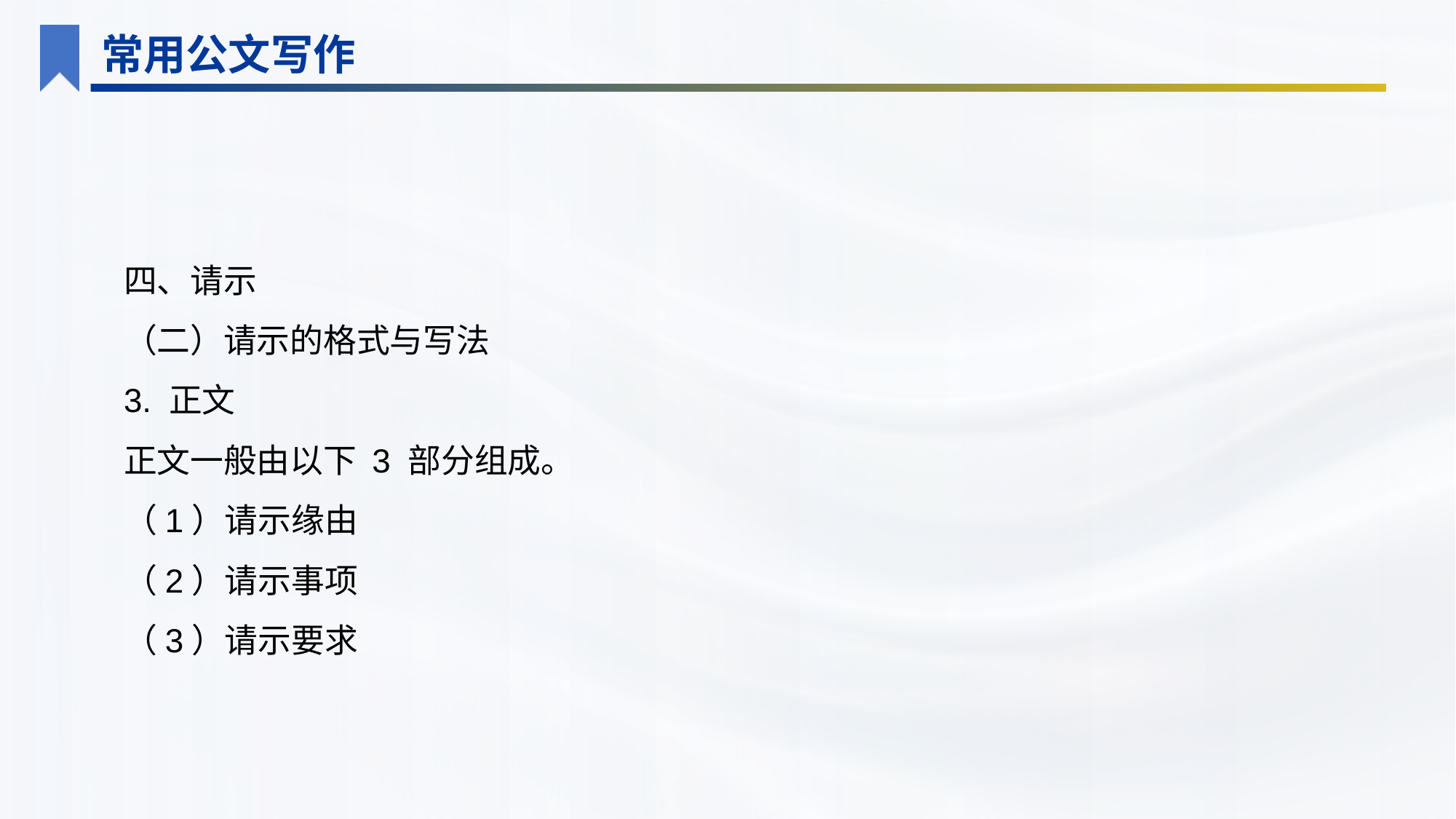

常用公文写作
四、请示
（二）请示的格式与写法
3. 正文
正文一般由以下 3 部分组成。
（1）请示缘由
（2）请示事项
（3）请示要求